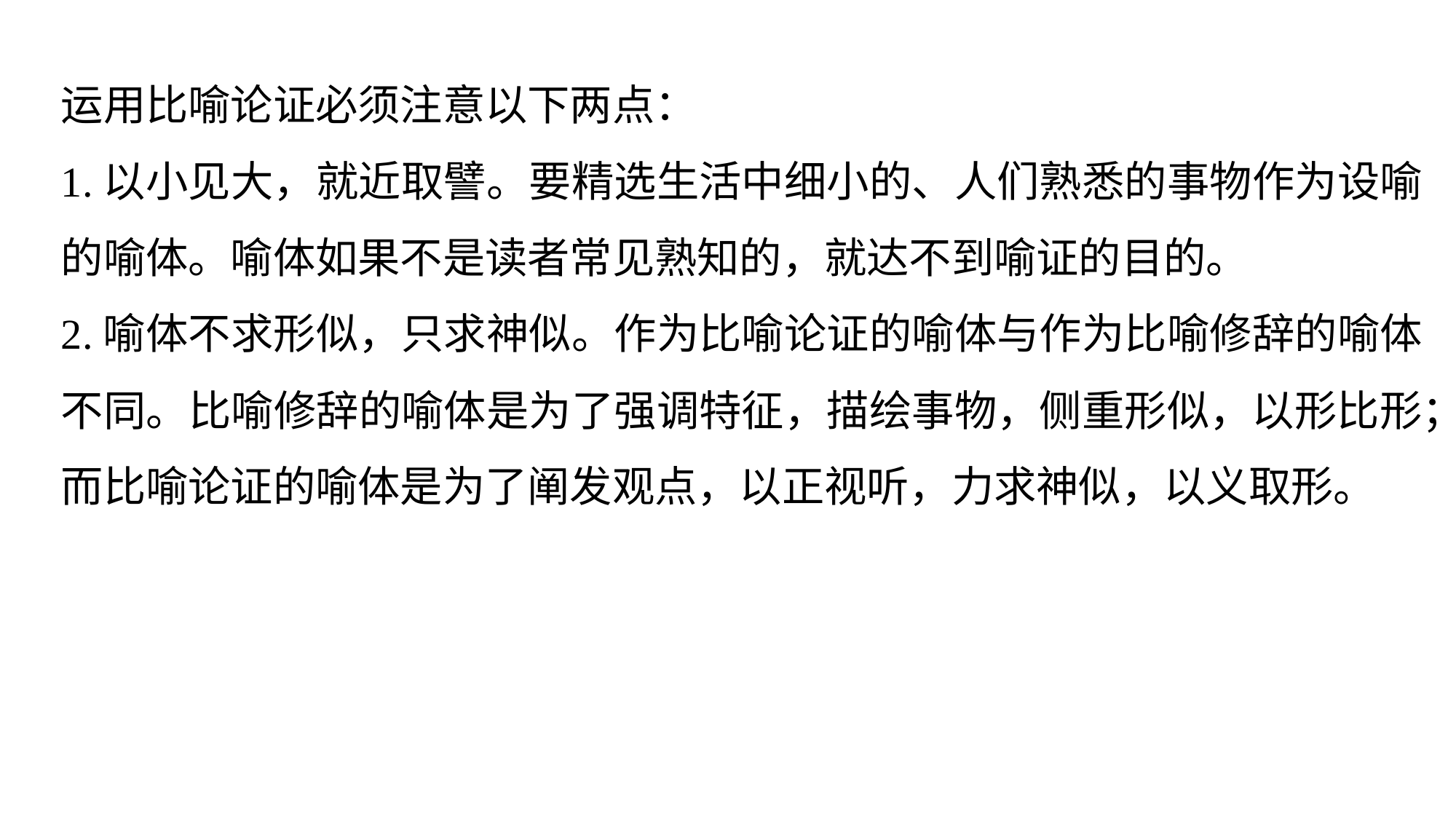

运用比喻论证必须注意以下两点：
1.以小见大，就近取譬。要精选生活中细小的、人们熟悉的事物作为设喻的喻体。喻体如果不是读者常见熟知的，就达不到喻证的目的。
2.喻体不求形似，只求神似。作为比喻论证的喻体与作为比喻修辞的喻体不同。比喻修辞的喻体是为了强调特征，描绘事物，侧重形似，以形比形；而比喻论证的喻体是为了阐发观点，以正视听，力求神似，以义取形。